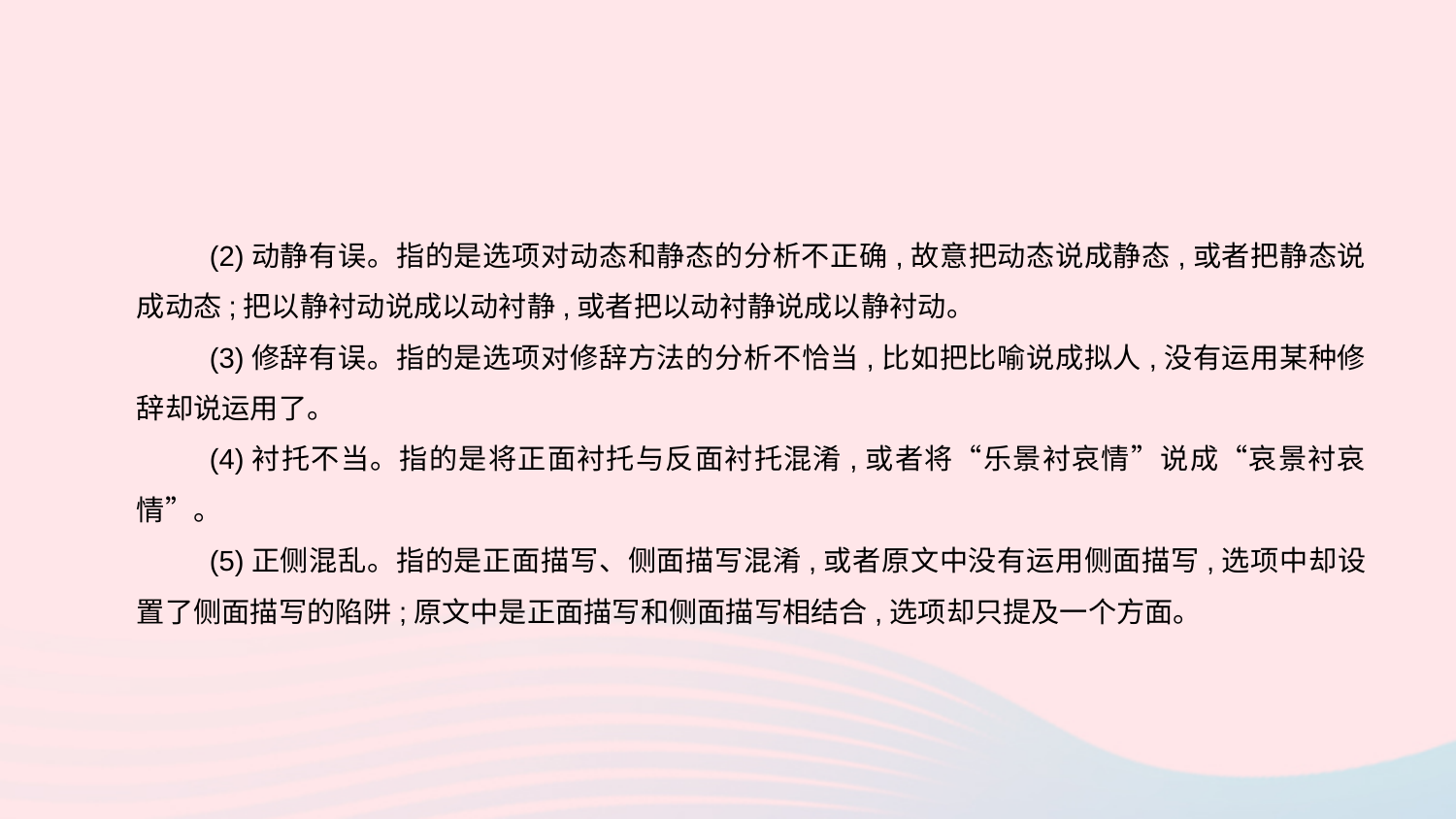

(2)动静有误。指的是选项对动态和静态的分析不正确,故意把动态说成静态,或者把静态说成动态;把以静衬动说成以动衬静,或者把以动衬静说成以静衬动。
(3)修辞有误。指的是选项对修辞方法的分析不恰当,比如把比喻说成拟人,没有运用某种修辞却说运用了。
(4)衬托不当。指的是将正面衬托与反面衬托混淆,或者将“乐景衬哀情”说成“哀景衬哀情”。
(5)正侧混乱。指的是正面描写、侧面描写混淆,或者原文中没有运用侧面描写,选项中却设置了侧面描写的陷阱;原文中是正面描写和侧面描写相结合,选项却只提及一个方面。